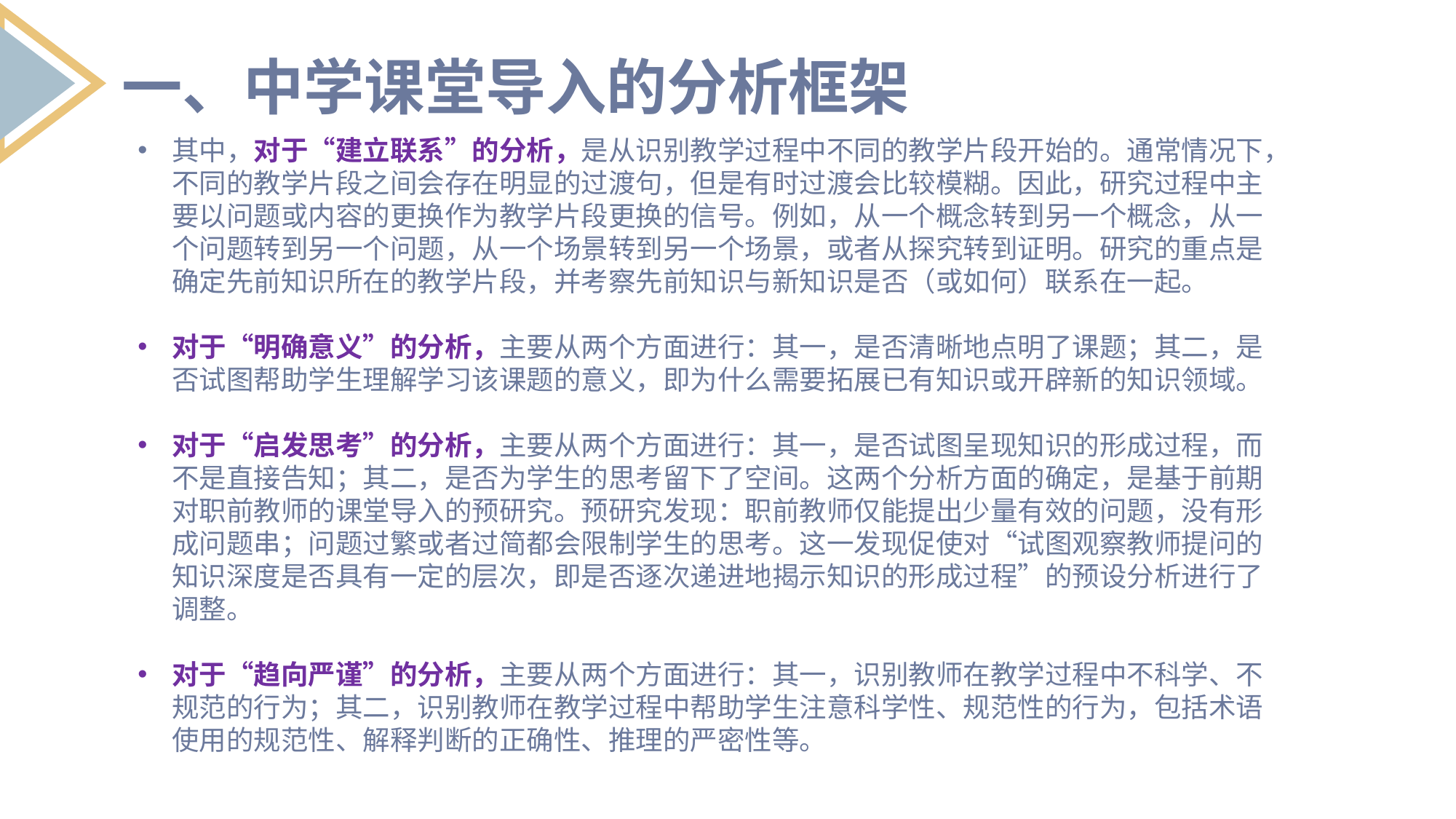

一、中学课堂导入的分析框架

其中，对于“建立联系”的分析，是从识别教学过程中不同的教学片段开始的。通常情况下，不同的教学片段之间会存在明显的过渡句，但是有时过渡会比较模糊。因此，研究过程中主要以问题或内容的更换作为教学片段更换的信号。例如，从一个概念转到另一个概念，从一个问题转到另一个问题，从一个场景转到另一个场景，或者从探究转到证明。研究的重点是确定先前知识所在的教学片段，并考察先前知识与新知识是否（或如何）联系在一起。

对于“明确意义”的分析，主要从两个方面进行：其一，是否清晰地点明了课题；其二，是否试图帮助学生理解学习该课题的意义，即为什么需要拓展已有知识或开辟新的知识领域。

对于“启发思考”的分析，主要从两个方面进行：其一，是否试图呈现知识的形成过程，而不是直接告知；其二，是否为学生的思考留下了空间。这两个分析方面的确定，是基于前期对职前教师的课堂导入的预研究。预研究发现：职前教师仅能提出少量有效的问题，没有形成问题串；问题过繁或者过简都会限制学生的思考。这一发现促使对“试图观察教师提问的知识深度是否具有一定的层次，即是否逐次递进地揭示知识的形成过程”的预设分析进行了调整。

对于“趋向严谨”的分析，主要从两个方面进行：其一，识别教师在教学过程中不科学、不规范的行为；其二，识别教师在教学过程中帮助学生注意科学性、规范性的行为，包括术语使用的规范性、解释判断的正确性、推理的严密性等。